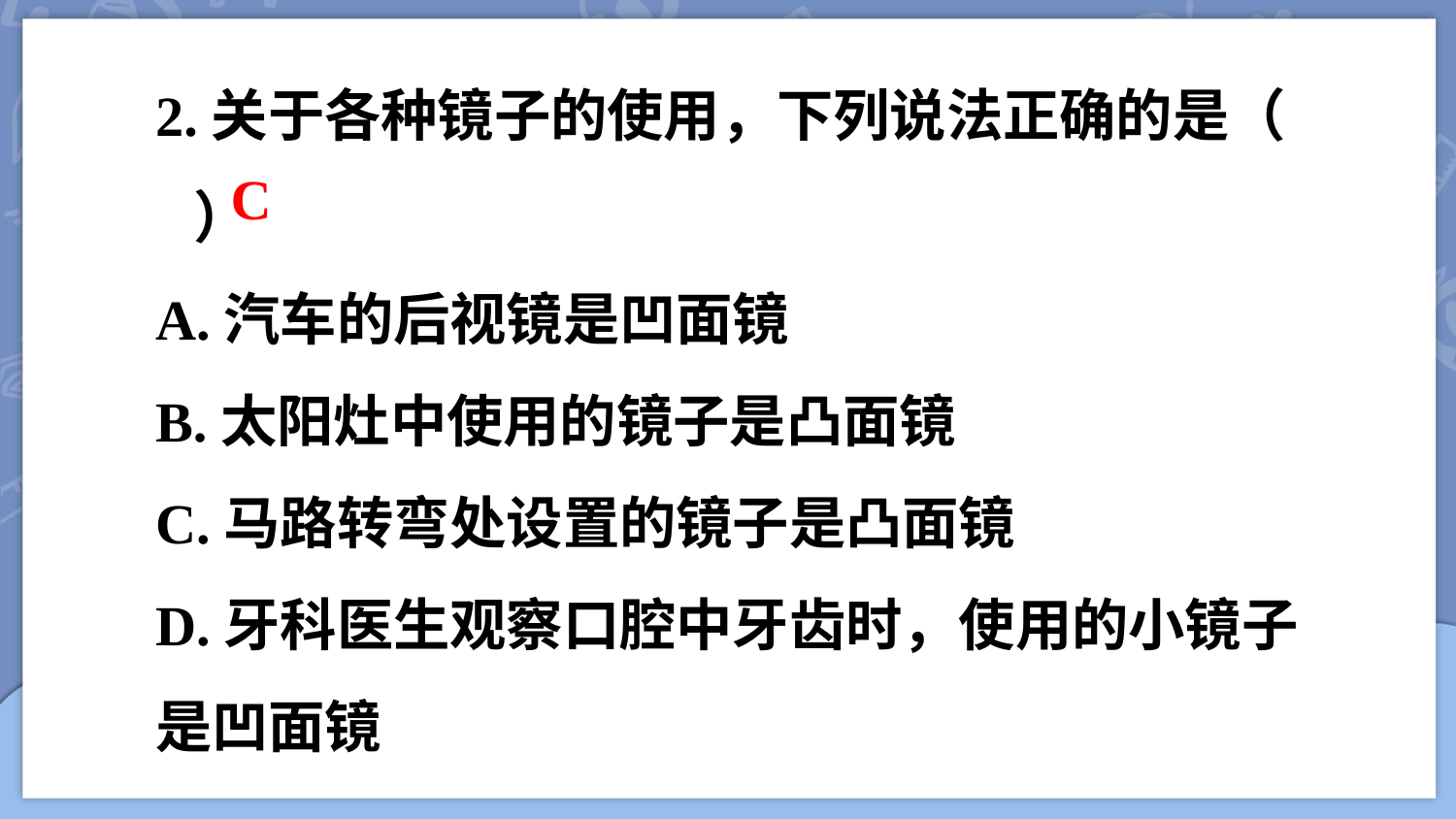

2.关于各种镜子的使用，下列说法正确的是（     ）
A.汽车的后视镜是凹面镜
B.太阳灶中使用的镜子是凸面镜
C.马路转弯处设置的镜子是凸面镜
D.牙科医生观察口腔中牙齿时，使用的小镜子是凹面镜
C